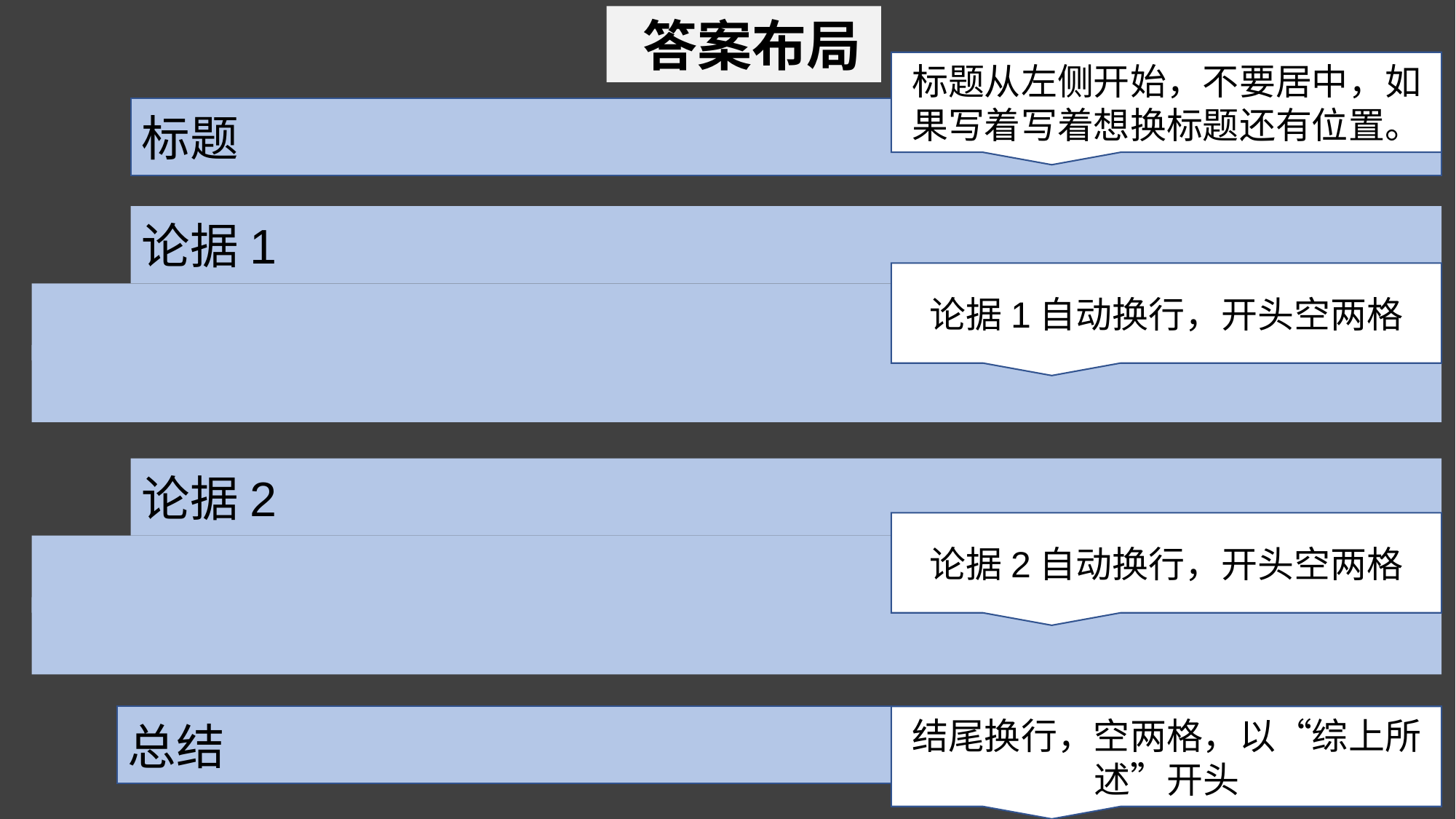

答案布局
标题从左侧开始，不要居中，如果写着写着想换标题还有位置。
标题
论据1
论据1自动换行，开头空两格

论据2
论据2自动换行，开头空两格

总结
结尾换行，空两格，以“综上所述”开头